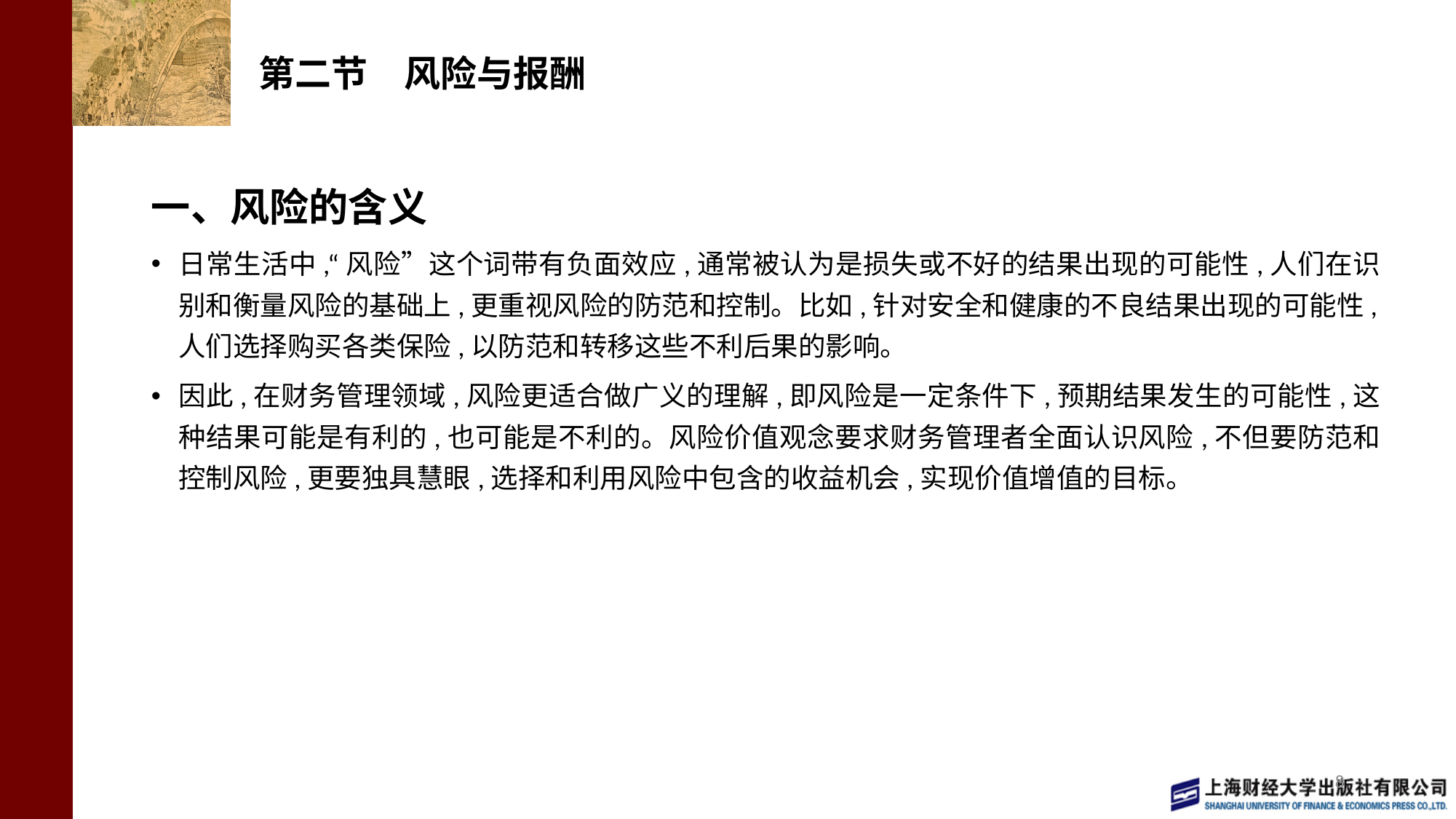

# 第二节　风险与报酬
一、风险的含义
日常生活中,“风险”这个词带有负面效应,通常被认为是损失或不好的结果出现的可能性,人们在识别和衡量风险的基础上,更重视风险的防范和控制。比如,针对安全和健康的不良结果出现的可能性,人们选择购买各类保险,以防范和转移这些不利后果的影响。
因此,在财务管理领域,风险更适合做广义的理解,即风险是一定条件下,预期结果发生的可能性,这种结果可能是有利的,也可能是不利的。风险价值观念要求财务管理者全面认识风险,不但要防范和控制风险,更要独具慧眼,选择和利用风险中包含的收益机会,实现价值增值的目标。

8